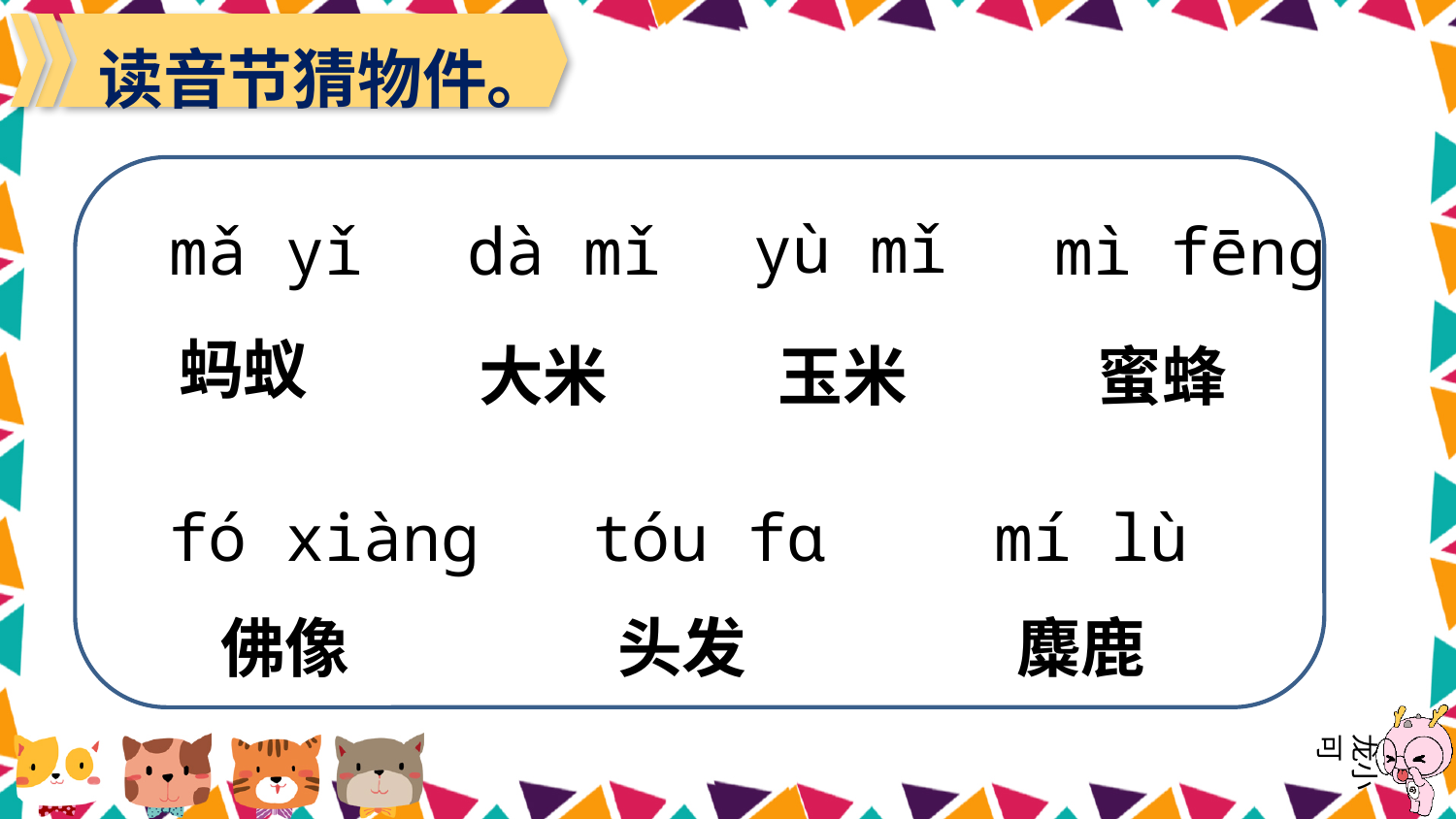

读音节猜物件。

yù mǐ
mǎ yǐ
dà mǐ
mì fēnɡ
蚂蚁
大米
玉米
蜜蜂
fó xiànɡ
tóu fɑ
mí lù
佛像
头发
麋鹿